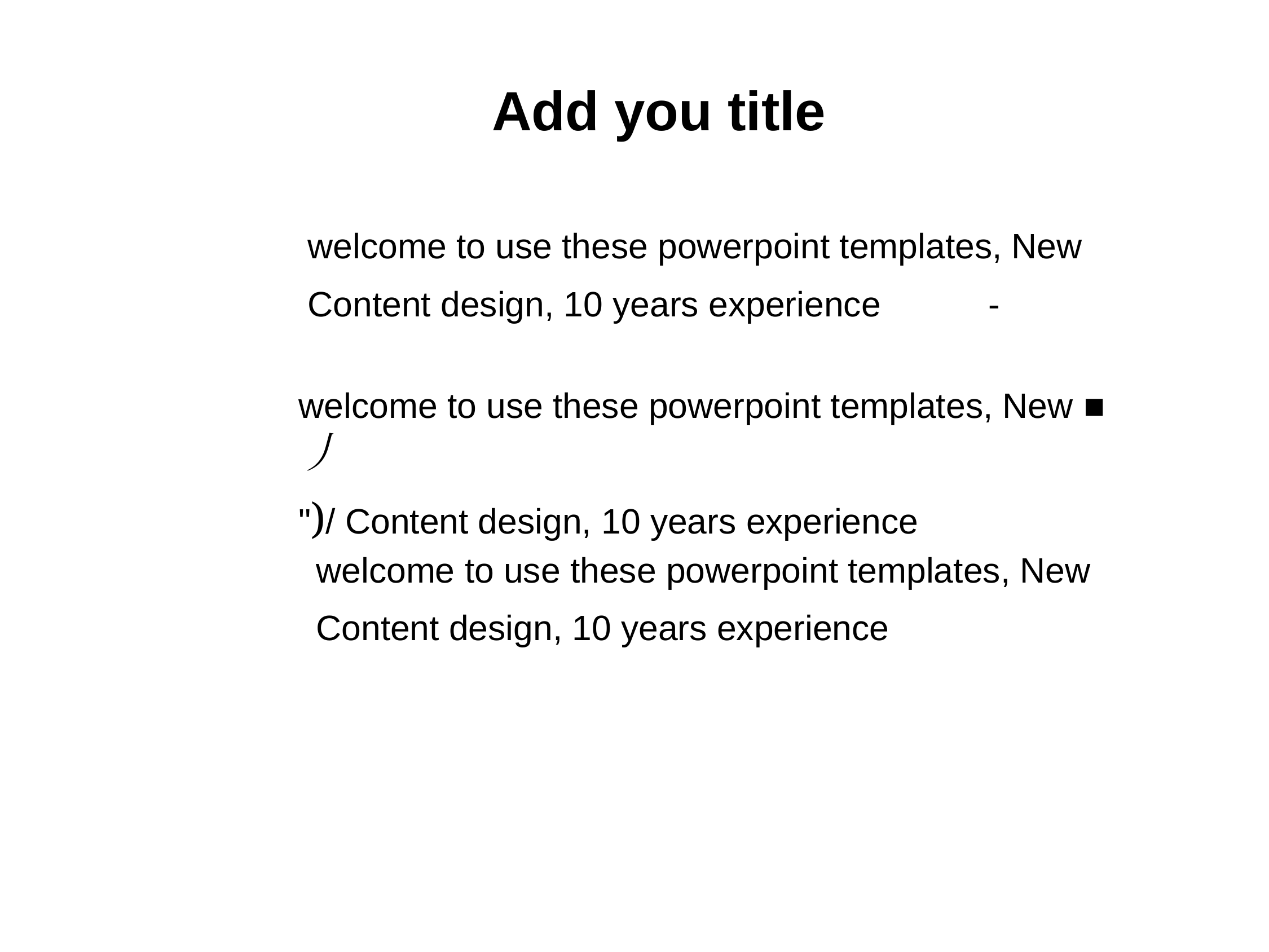

Add you title
welcome to use these powerpoint templates, New
Content design, 10 years experience           -
welcome to use these powerpoint templates, New ■丿
")/ Content design, 10 years experience
welcome to use these powerpoint templates, New
Content design, 10 years experience